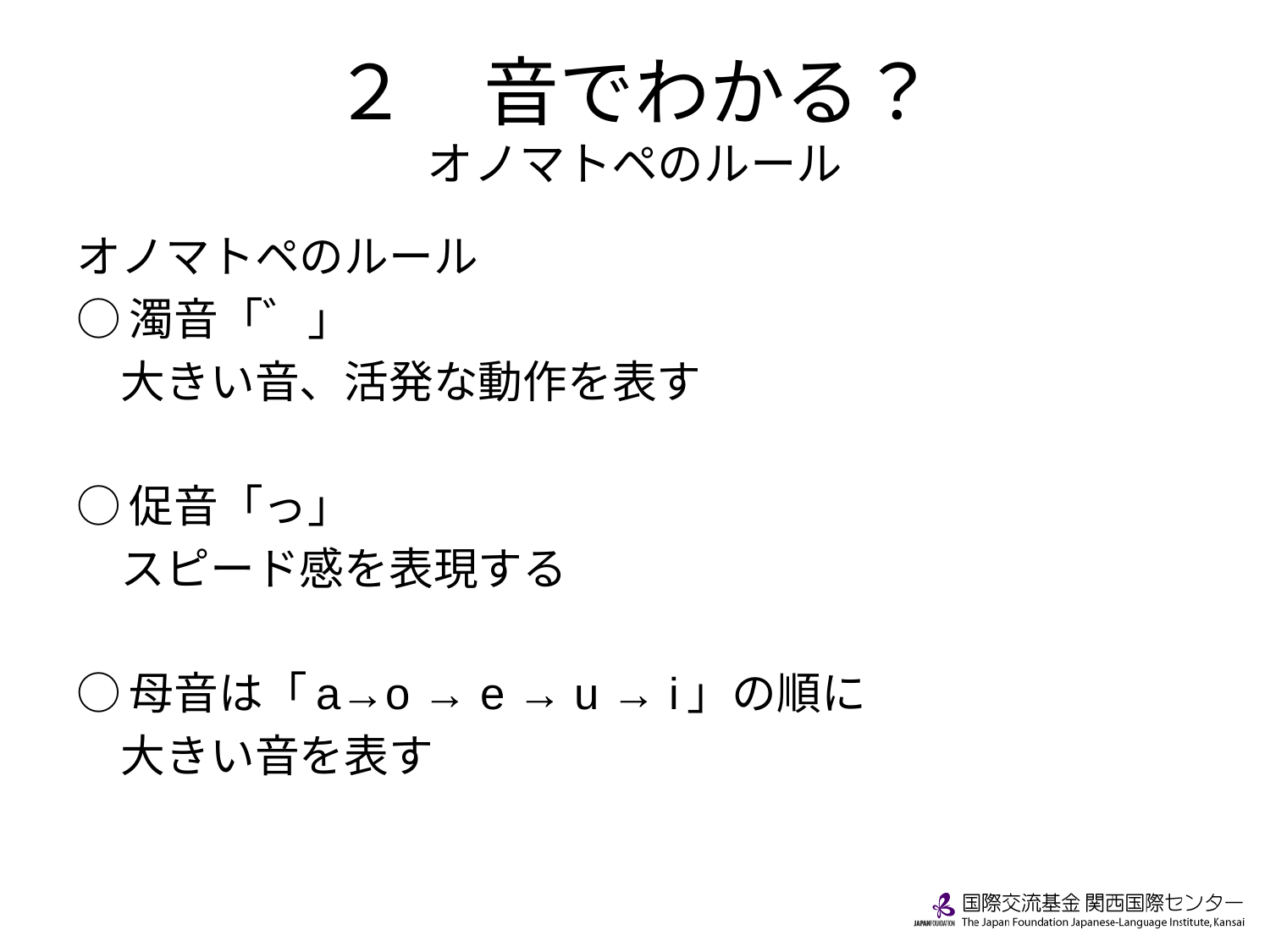

# ２　音でわかる？ オノマトペのルール
オノマトペのルール
○濁音「゛」
　大きい音、活発な動作を表す

○促音「っ」
　スピード感を表現する

○母音は「a→o → e → u → i」の順に
　大きい音を表す